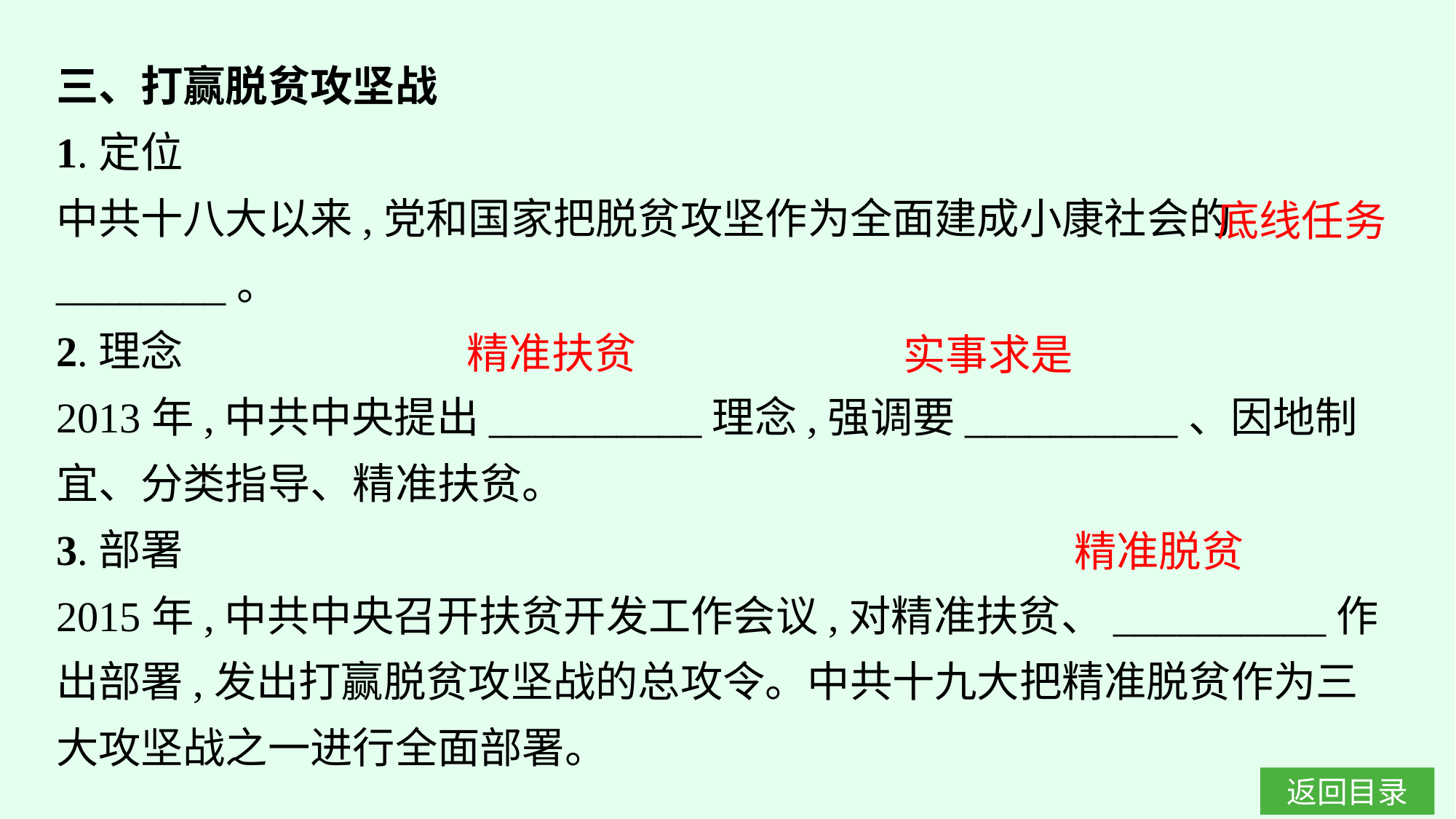

三、打赢脱贫攻坚战
1.定位
中共十八大以来,党和国家把脱贫攻坚作为全面建成小康社会的________。
2.理念
2013年,中共中央提出__________理念,强调要__________、因地制宜、分类指导、精准扶贫。
3.部署
2015年,中共中央召开扶贫开发工作会议,对精准扶贫、__________作出部署,发出打赢脱贫攻坚战的总攻令。中共十九大把精准脱贫作为三大攻坚战之一进行全面部署。
底线任务
精准扶贫
实事求是
精准脱贫